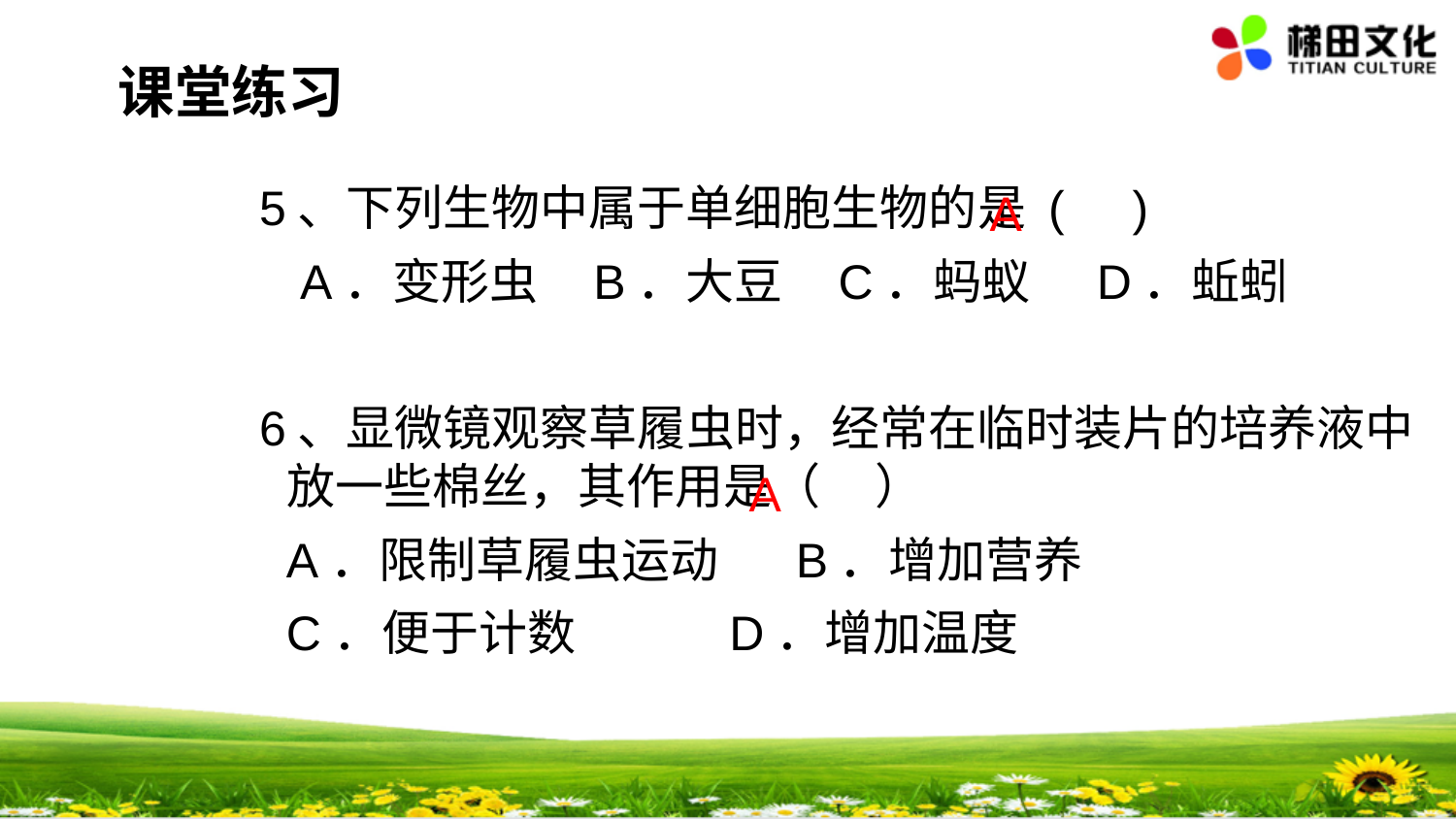

课堂练习
5、下列生物中属于单细胞生物的是 (     )
   A．变形虫    B．大豆    C．蚂蚁     D．蚯蚓

6、显微镜观察草履虫时，经常在临时装片的培养液中放一些棉丝，其作用是（     ）
  A．限制草履虫运动      B．增加营养
  C．便于计数             D．增加温度
A
A